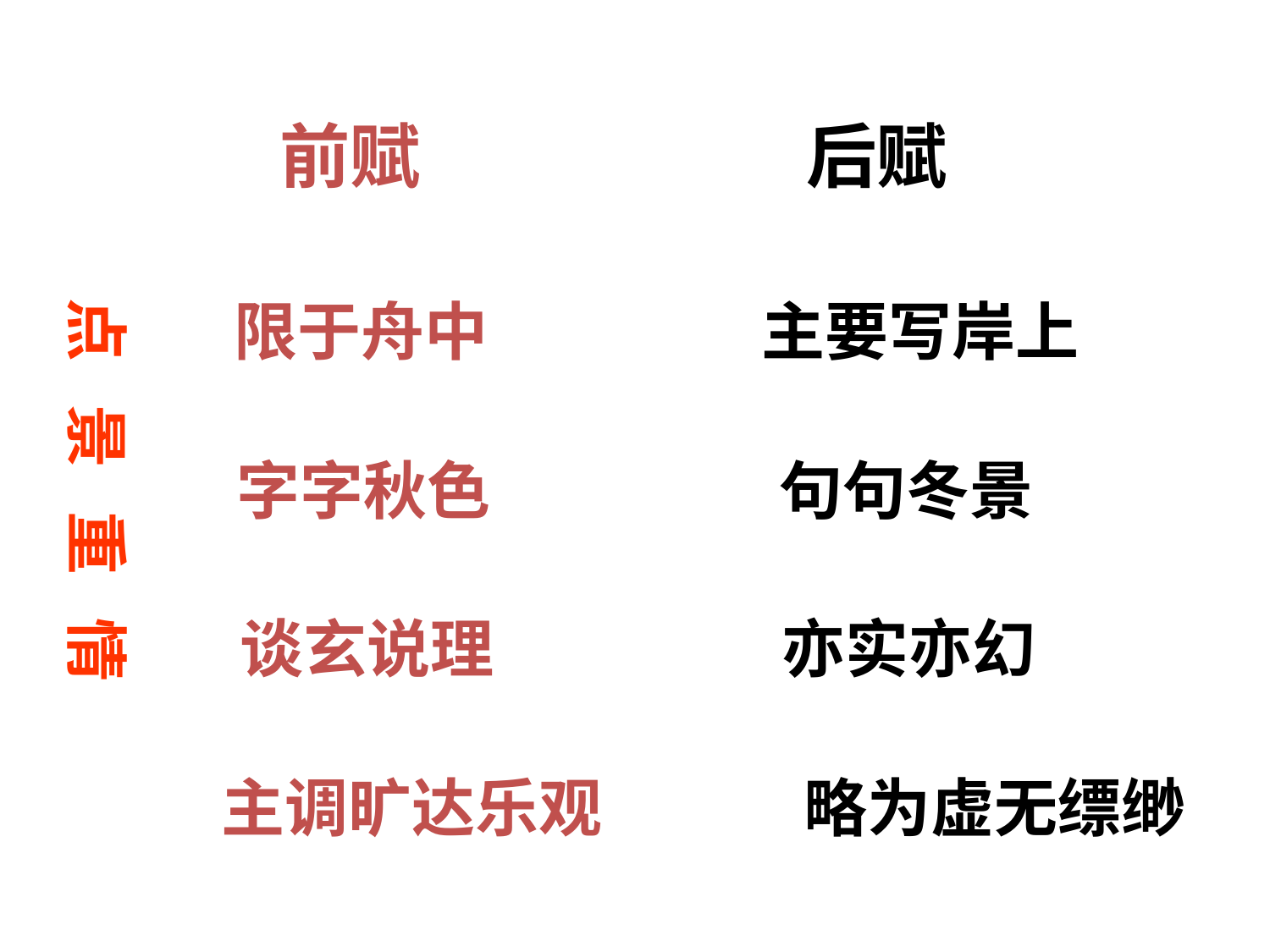

前赋                        后赋

点   景   重   情
       限于舟中                   主要写岸上

     字字秋色                    句句冬景
     谈玄说理                    亦实亦幻
        主调旷达乐观              略为虚无缥缈